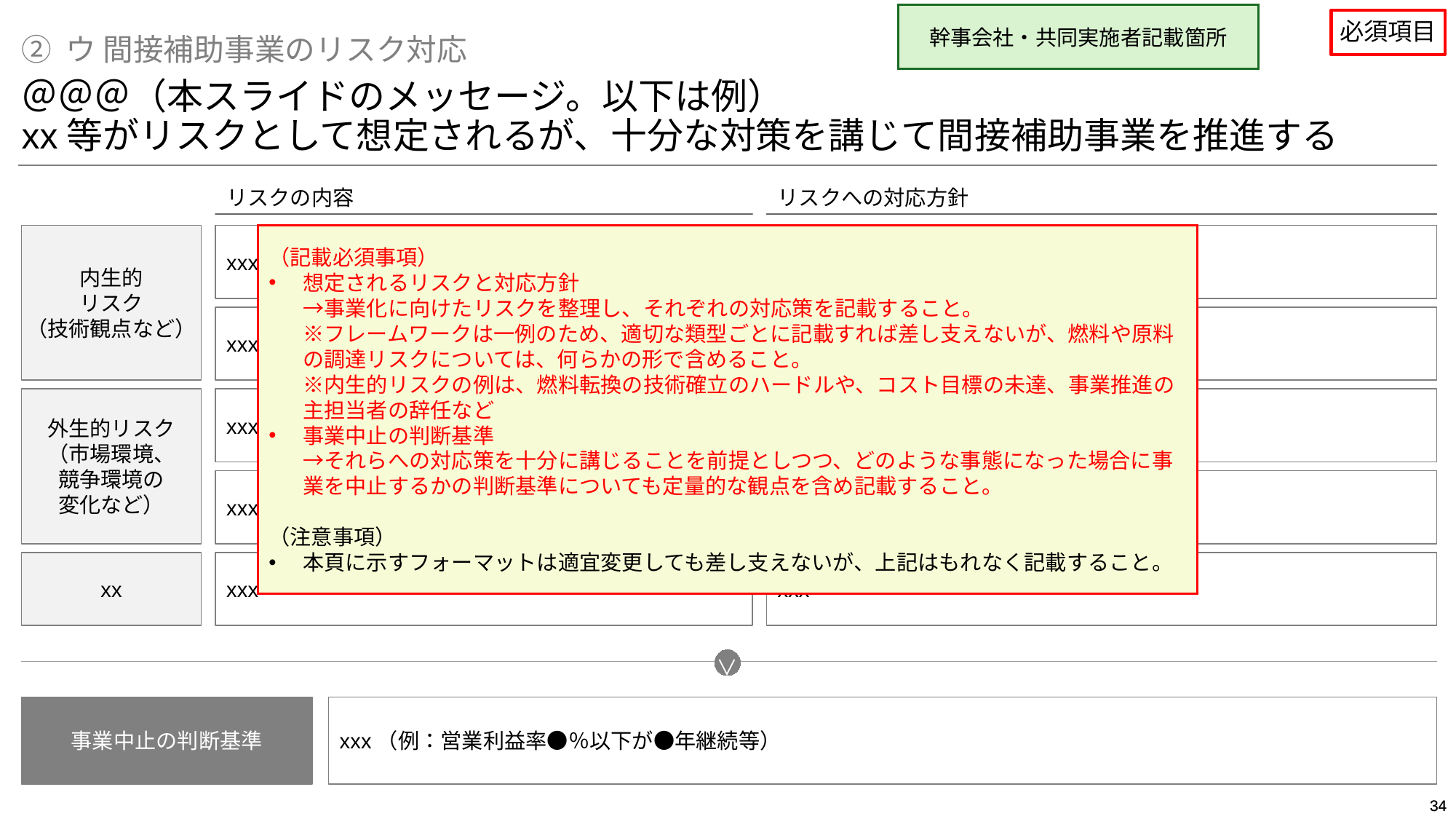

幹事会社・共同実施者記載箇所
必須項目
② ウ 間接補助事業のリスク対応
＠＠＠（本スライドのメッセージ。以下は例）
xx等がリスクとして想定されるが、十分な対策を講じて間接補助事業を推進する
リスクの内容
リスクへの対応方針
（記載必須事項）
想定されるリスクと対応方針
→事業化に向けたリスクを整理し、それぞれの対応策を記載すること。
※フレームワークは一例のため、適切な類型ごとに記載すれば差し支えないが、燃料や原料の調達リスクについては、何らかの形で含めること。
※内生的リスクの例は、燃料転換の技術確立のハードルや、コスト目標の未達、事業推進の主担当者の辞任など
事業中止の判断基準
→それらへの対応策を十分に講じることを前提としつつ、どのような事態になった場合に事業を中止するかの判断基準についても定量的な観点を含め記載すること。

（注意事項）
本頁に示すフォーマットは適宜変更しても差し支えないが、上記はもれなく記載すること。
内生的
リスク
（技術観点など）
xxx
xxx
xxx
xxx
外生的リスク
（市場環境、
競争環境の
変化など）
xxx
xxx
xxx
xxx
xx
xxx
xxx
 ＞
事業中止の判断基準
xxx（例：営業利益率●％以下が●年継続等）